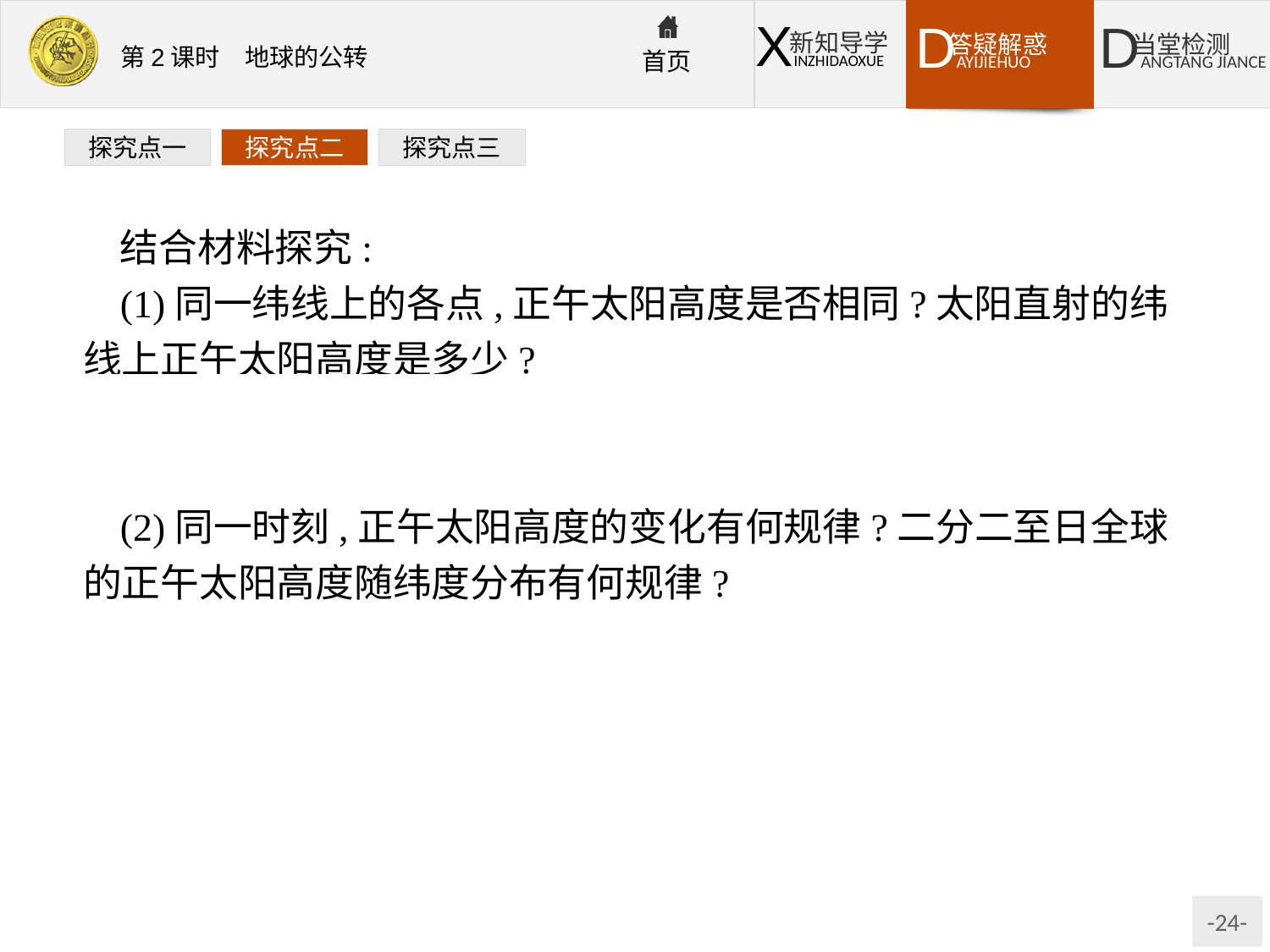

探究点一
探究点二
探究点三
结合材料探究:
(1)同一纬线上的各点,正午太阳高度是否相同?太阳直射的纬线上正午太阳高度是多少?
提示:地球上,同一纬线上各点正午太阳高度相同。太阳直射的纬线正午太阳高度为90°。
(2)同一时刻,正午太阳高度的变化有何规律?二分二至日全球的正午太阳高度随纬度分布有何规律?
提示:同一时刻,正午太阳高度由太阳直射点向南北两侧递减。①春秋分:由赤道向南北两侧递减;②夏至日:由北回归线向南北两侧递减;③冬至日:由南回归线向南北两侧递减。